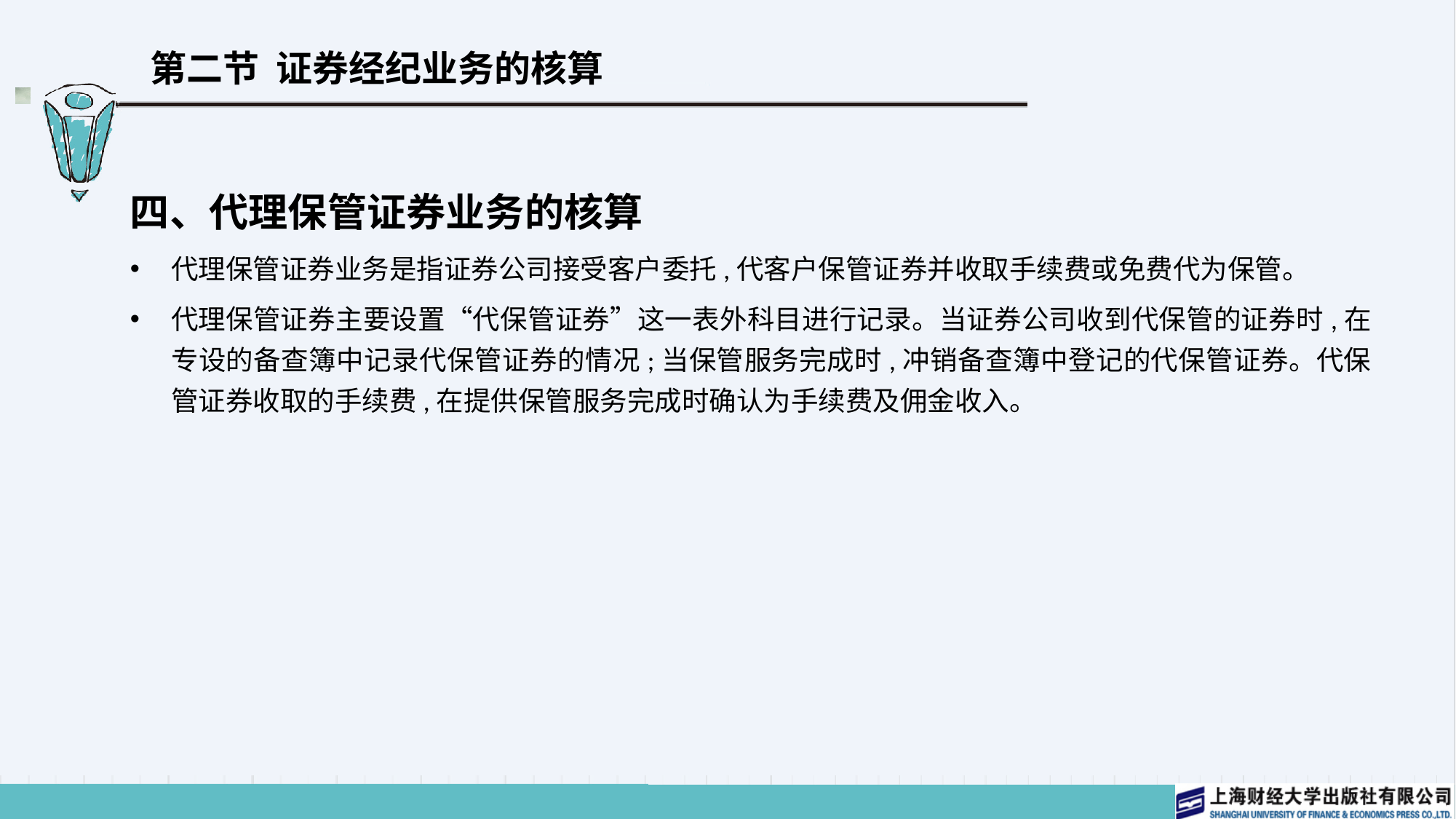

# 第二节  证券经纪业务的核算
四、代理保管证券业务的核算
代理保管证券业务是指证券公司接受客户委托,代客户保管证券并收取手续费或免费代为保管。
代理保管证券主要设置“代保管证券”这一表外科目进行记录。当证券公司收到代保管的证券时,在专设的备查簿中记录代保管证券的情况;当保管服务完成时,冲销备查簿中登记的代保管证券。代保管证券收取的手续费,在提供保管服务完成时确认为手续费及佣金收入。